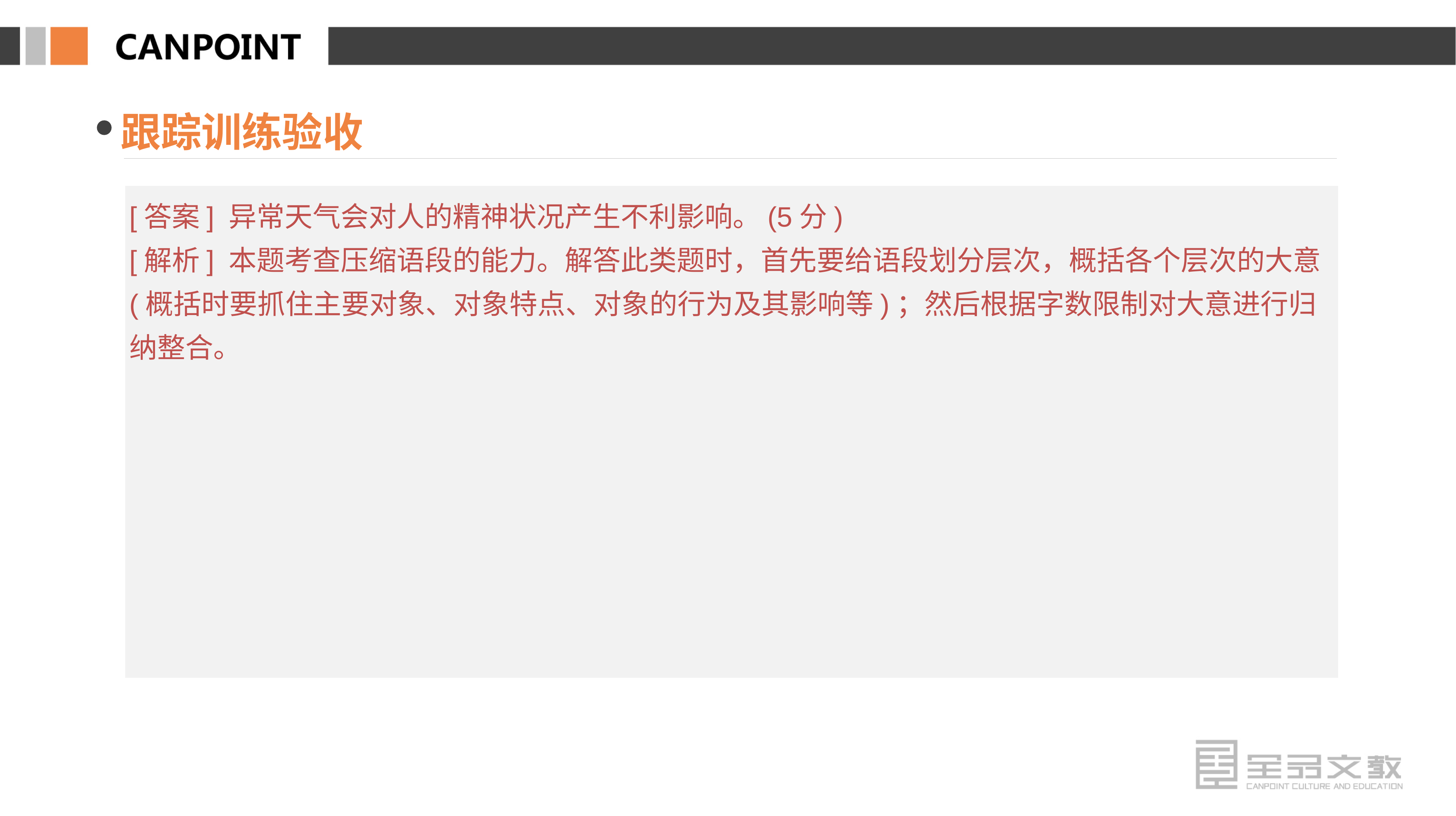

跟踪训练验收

[答案] 异常天气会对人的精神状况产生不利影响。(5分)
[解析] 本题考查压缩语段的能力。解答此类题时，首先要给语段划分层次，概括各个层次的大意(概括时要抓住主要对象、对象特点、对象的行为及其影响等)；然后根据字数限制对大意进行归纳整合。